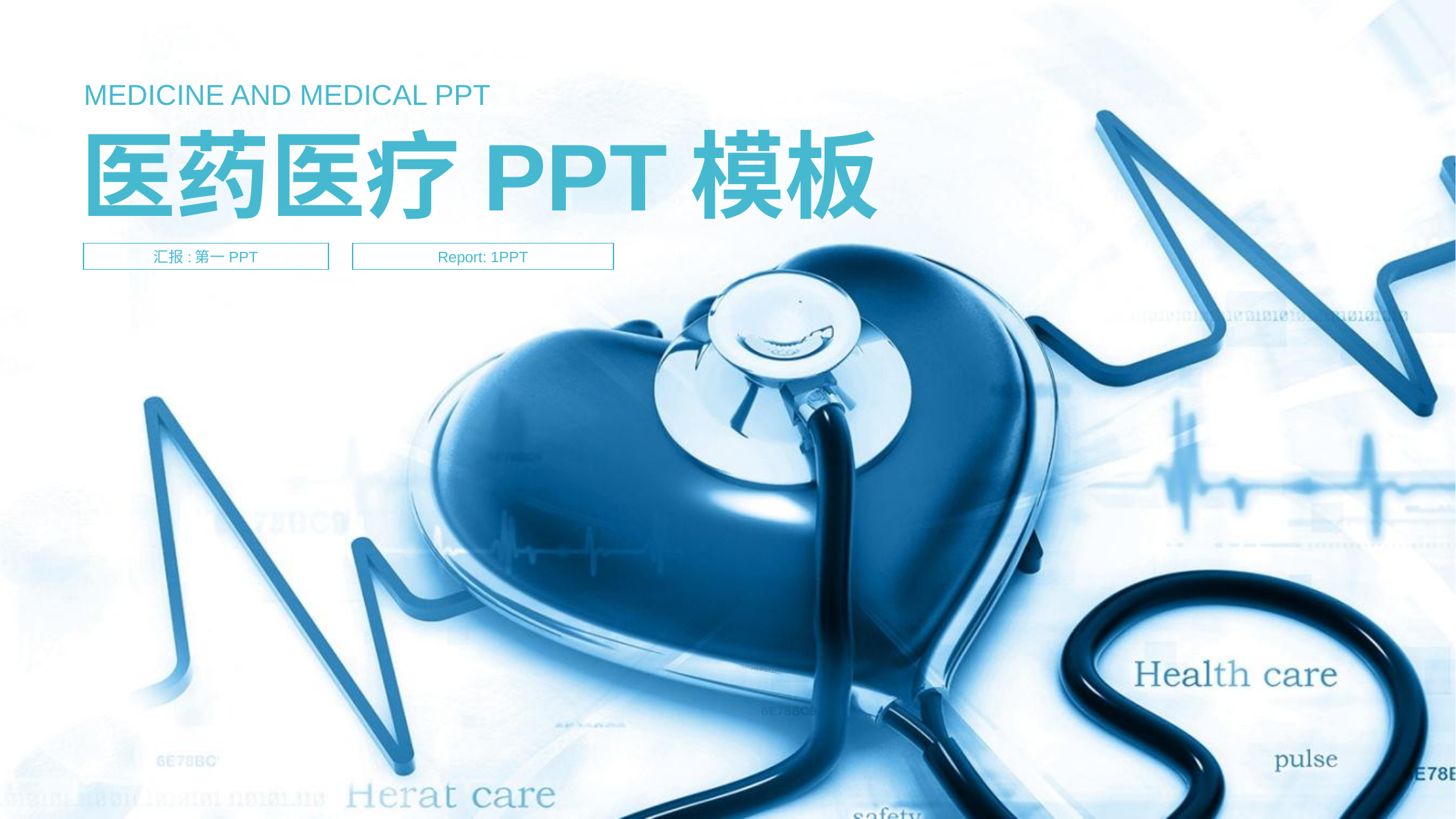

MEDICINE AND MEDICAL PPT
医药医疗PPT模板
汇报:第一PPT
Report: 1PPT